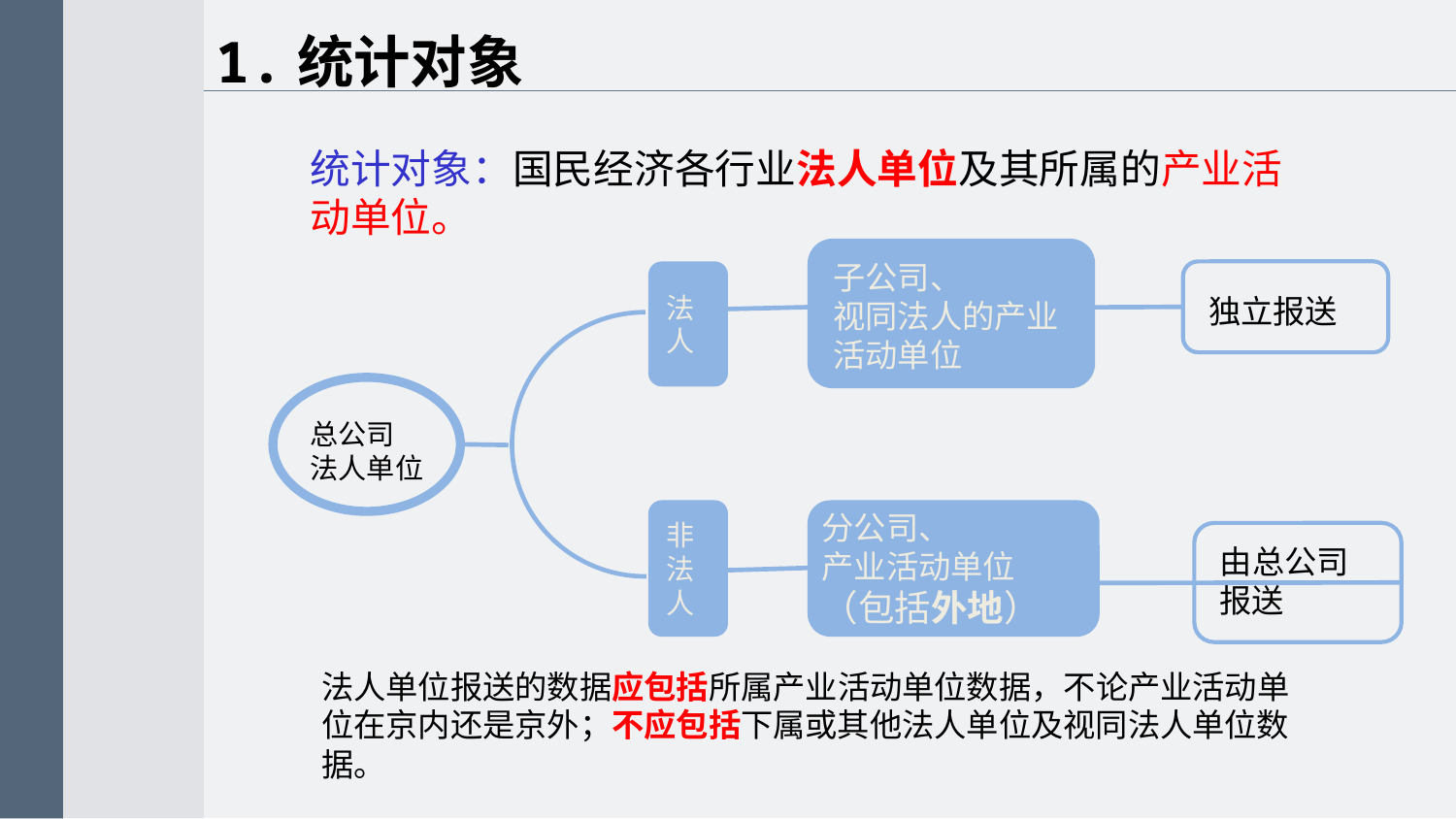

1.统计对象

统计对象：国民经济各行业法人单位及其所属的产业活动单位。

子公司、
视同法人的产业活动单位

分公司、
产业活动单位
（包括外地）
法人

独立报送
总公司
法人单位
非   法人

由总公司
报送
法人单位报送的数据应包括所属产业活动单位数据，不论产业活动单位在京内还是京外；不应包括下属或其他法人单位及视同法人单位数据。